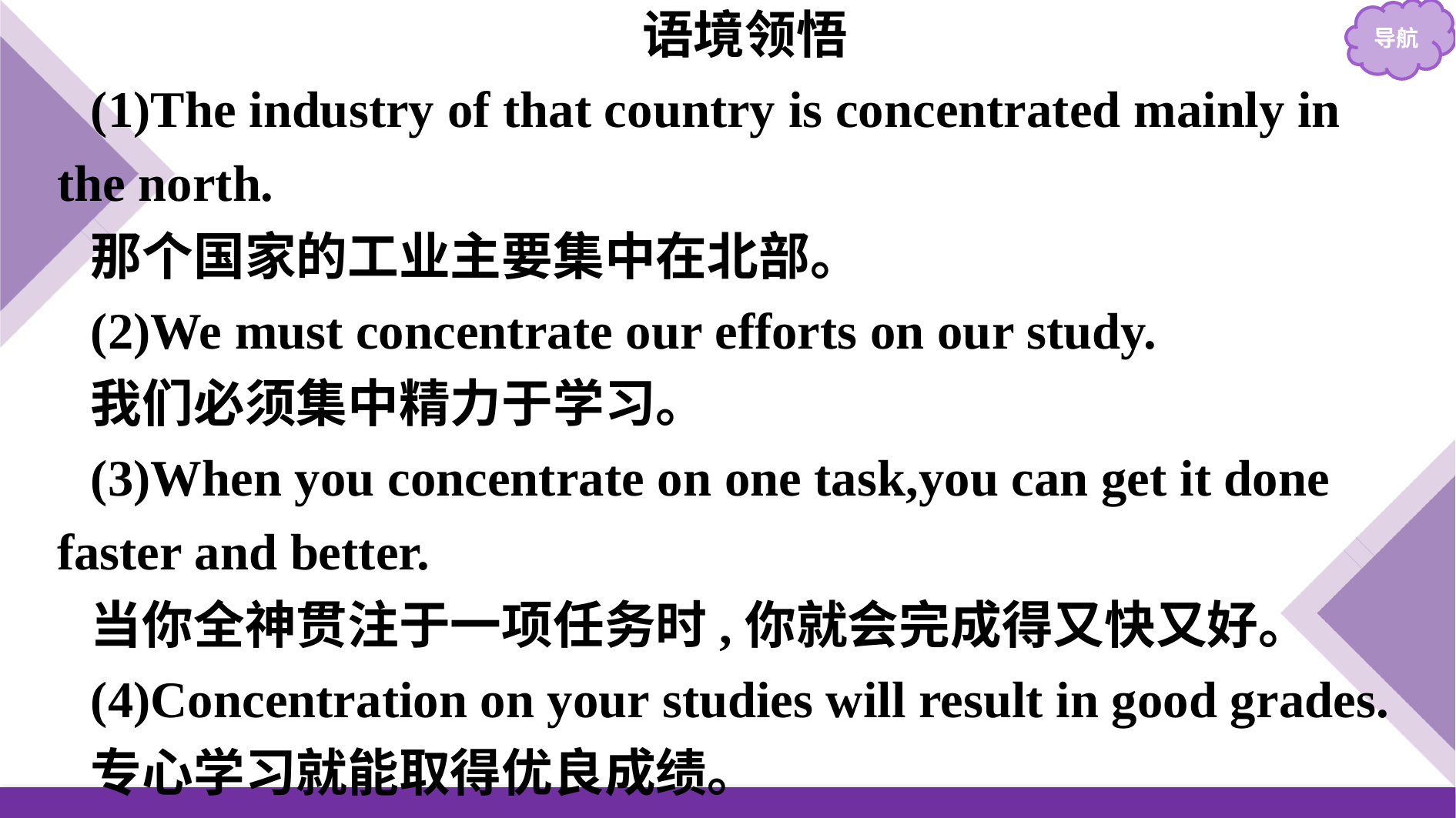

语境领悟
(1)The industry of that country is concentrated mainly in the north.
那个国家的工业主要集中在北部。
(2)We must concentrate our efforts on our study.
我们必须集中精力于学习。
(3)When you concentrate on one task,you can get it done faster and better.
当你全神贯注于一项任务时,你就会完成得又快又好。
(4)Concentration on your studies will result in good grades.
专心学习就能取得优良成绩。